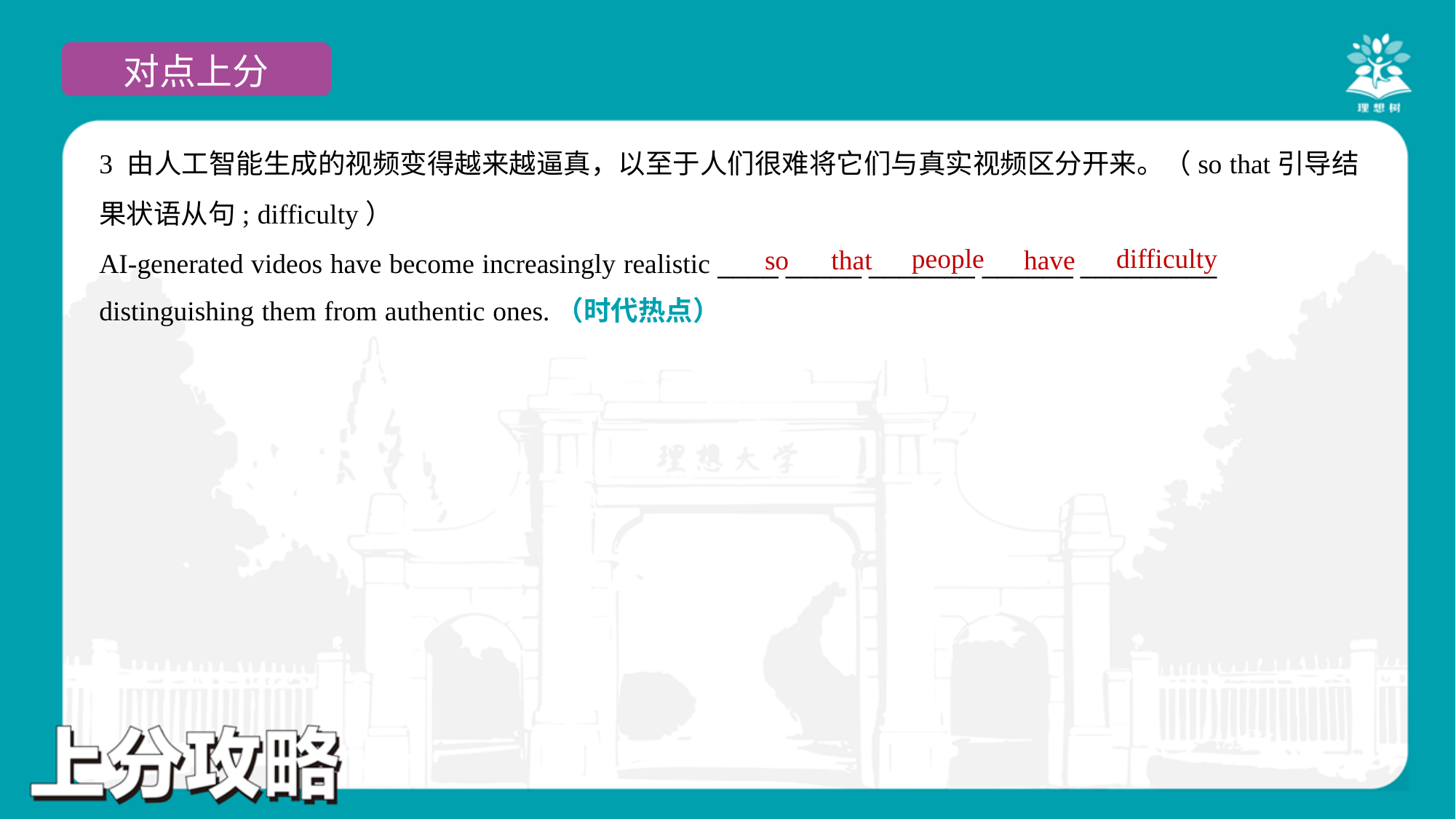

3 由人工智能生成的视频变得越来越逼真，以至于人们很难将它们与真实视频区分开来。（so that引导结
果状语从句; difficulty）
AI-generated videos have become increasingly realistic ____ _____ _______ ______ _________
distinguishing them from authentic ones.（时代热点）
people
difficulty
so
that
have